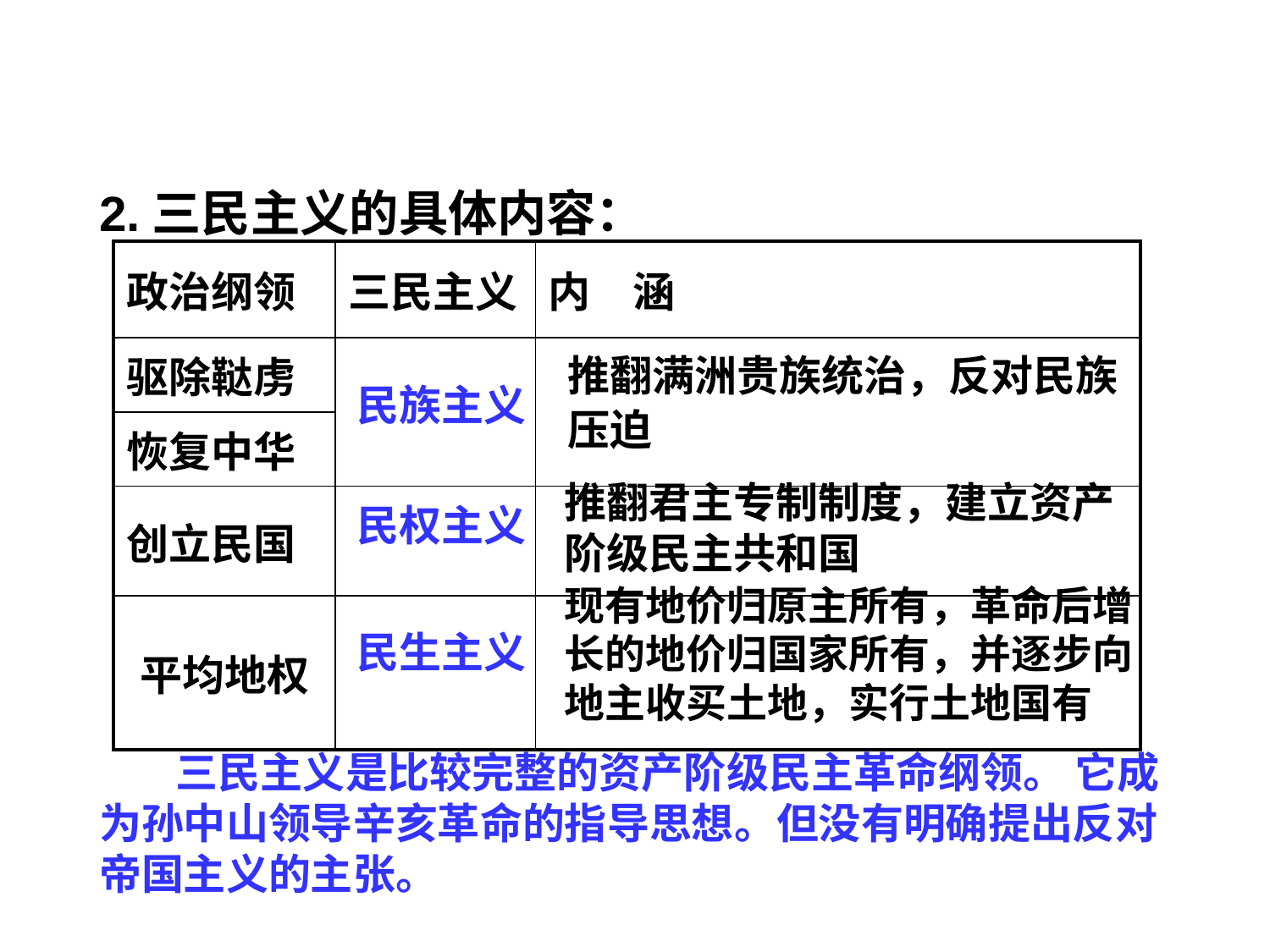

2.三民主义的具体内容：
| 政治纲领 | 三民主义 | 内　涵 |
| --- | --- | --- |
| 驱除鞑虏 |  |  |
| 恢复中华 |  |  |
| 创立民国 |  |  |
| 平均地权 |  |  |
推翻满洲贵族统治，反对民族
压迫
民族主义
推翻君主专制制度，建立资产阶级民主共和国
民权主义
现有地价归原主所有，革命后增
长的地价归国家所有，并逐步向
地主收买土地，实行土地国有
民生主义
       三民主义是比较完整的资产阶级民主革命纲领。 它成为孙中山领导辛亥革命的指导思想。但没有明确提出反对帝国主义的主张。